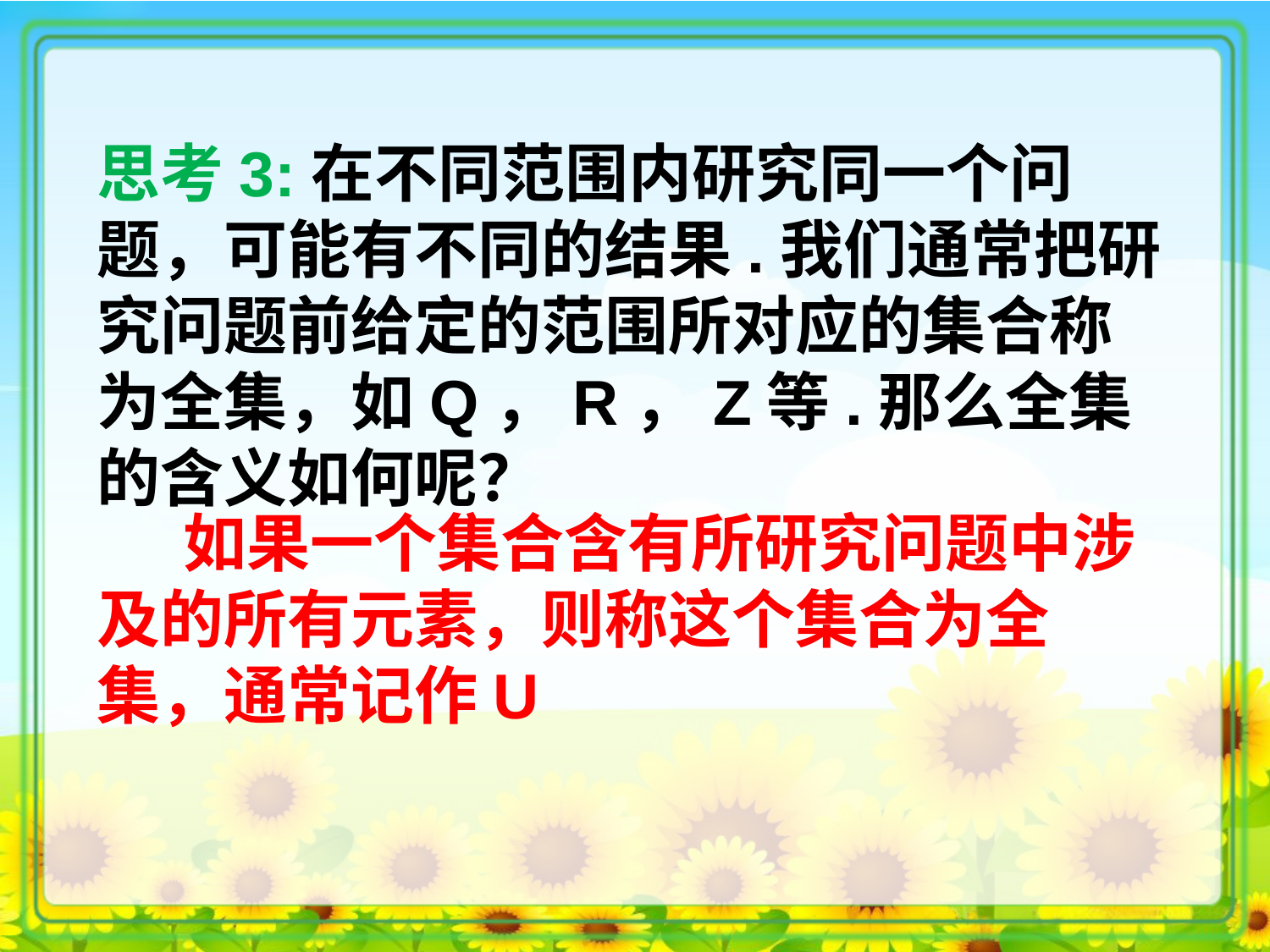

思考3:在不同范围内研究同一个问题，可能有不同的结果.我们通常把研究问题前给定的范围所对应的集合称为全集，如Q，R，Z等.那么全集的含义如何呢？
     如果一个集合含有所研究问题中涉及的所有元素，则称这个集合为全集，通常记作U